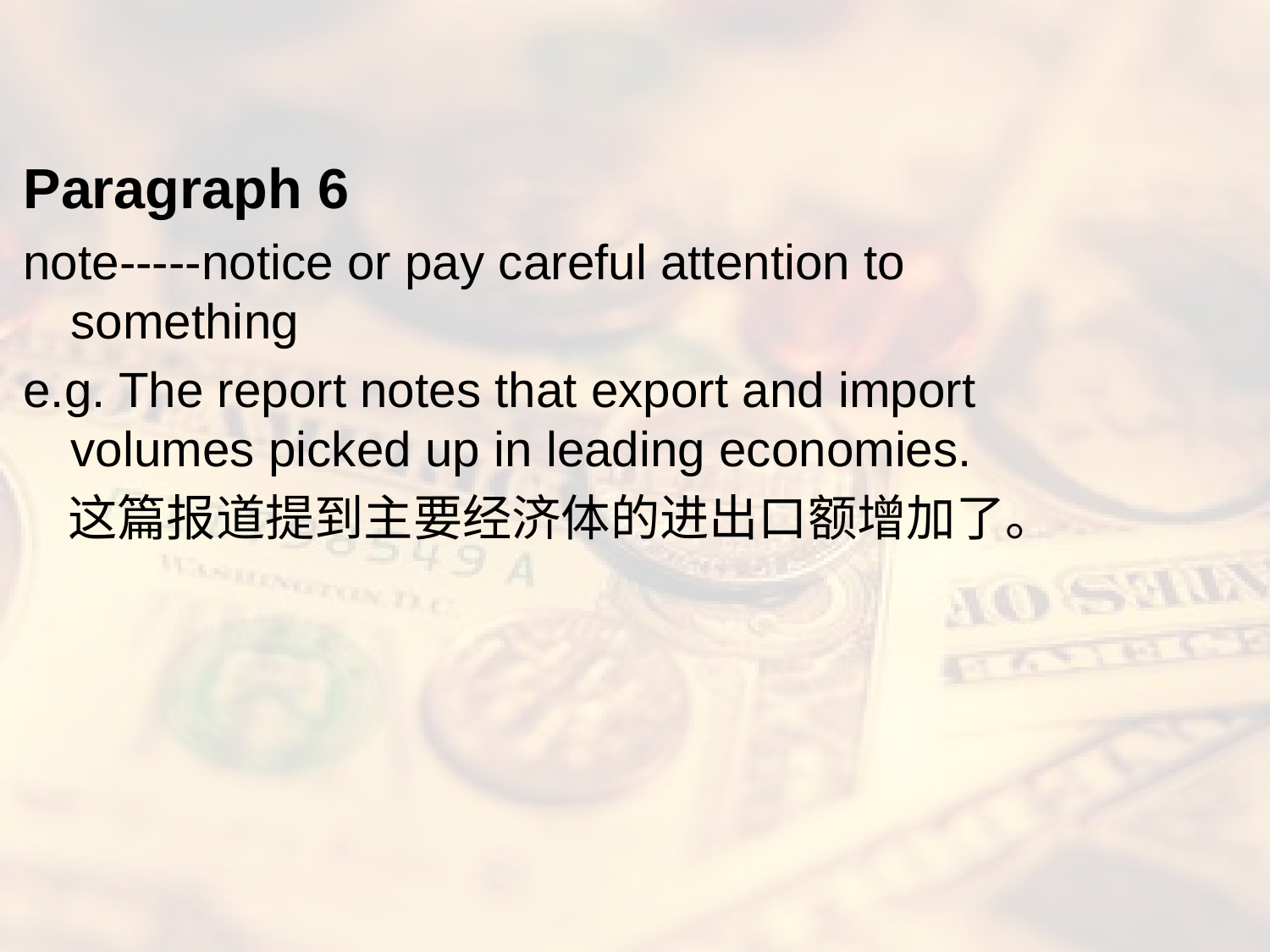

#
Paragraph 6
note-----notice or pay careful attention to something
e.g. The report notes that export and import volumes picked up in leading economies.
   这篇报道提到主要经济体的进出口额增加了。